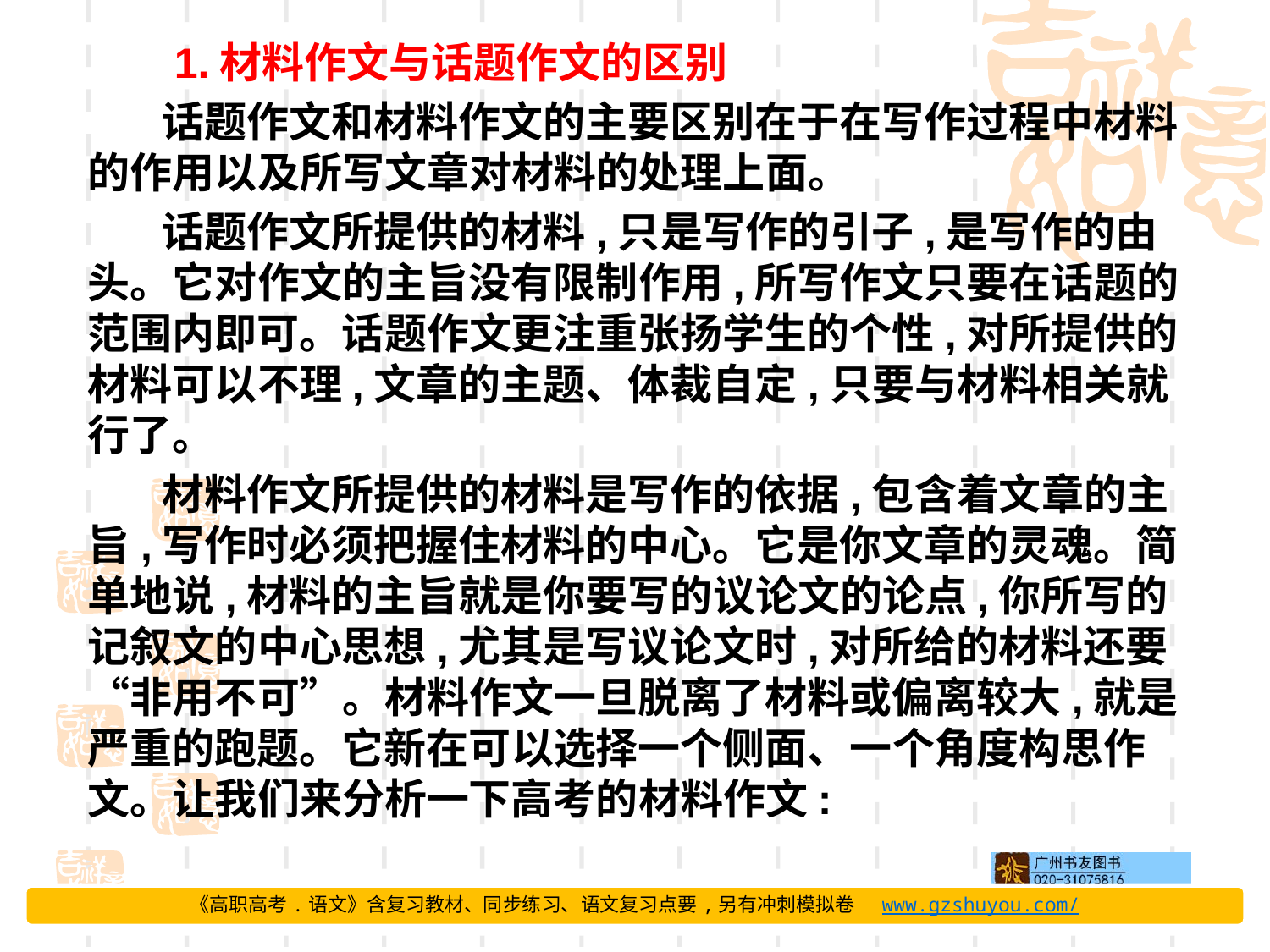

1.材料作文与话题作文的区别
话题作文和材料作文的主要区别在于在写作过程中材料的作用以及所写文章对材料的处理上面。
话题作文所提供的材料,只是写作的引子,是写作的由头。它对作文的主旨没有限制作用,所写作文只要在话题的范围内即可。话题作文更注重张扬学生的个性,对所提供的材料可以不理,文章的主题、体裁自定,只要与材料相关就行了。
材料作文所提供的材料是写作的依据,包含着文章的主旨,写作时必须把握住材料的中心。它是你文章的灵魂。简单地说,材料的主旨就是你要写的议论文的论点,你所写的记叙文的中心思想,尤其是写议论文时,对所给的材料还要“非用不可”。材料作文一旦脱离了材料或偏离较大,就是严重的跑题。它新在可以选择一个侧面、一个角度构思作文。让我们来分析一下高考的材料作文: